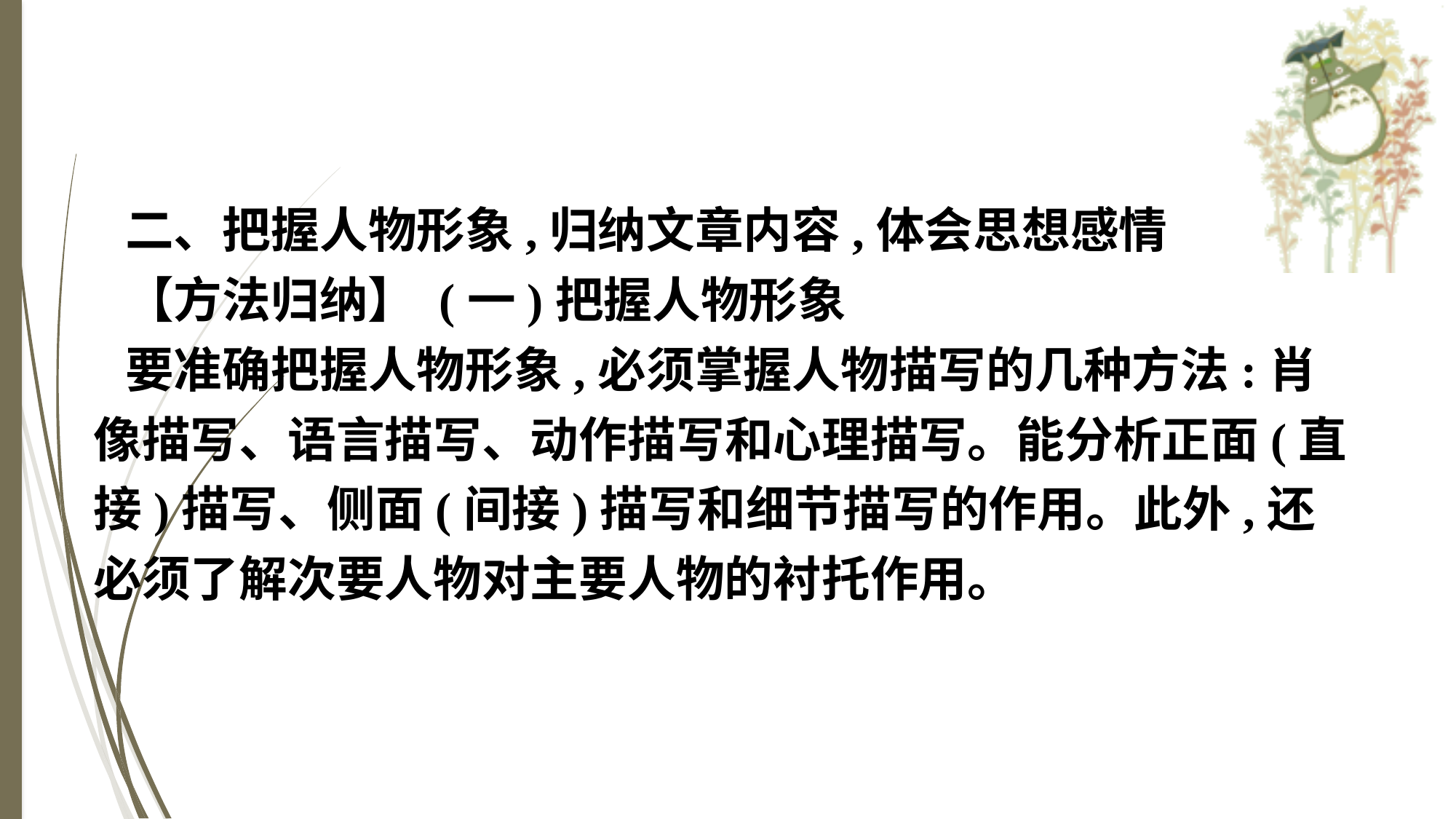

二、把握人物形象,归纳文章内容,体会思想感情
【方法归纳】 (一)把握人物形象
要准确把握人物形象,必须掌握人物描写的几种方法:肖像描写、语言描写、动作描写和心理描写。能分析正面(直接)描写、侧面(间接)描写和细节描写的作用。此外,还必须了解次要人物对主要人物的衬托作用。